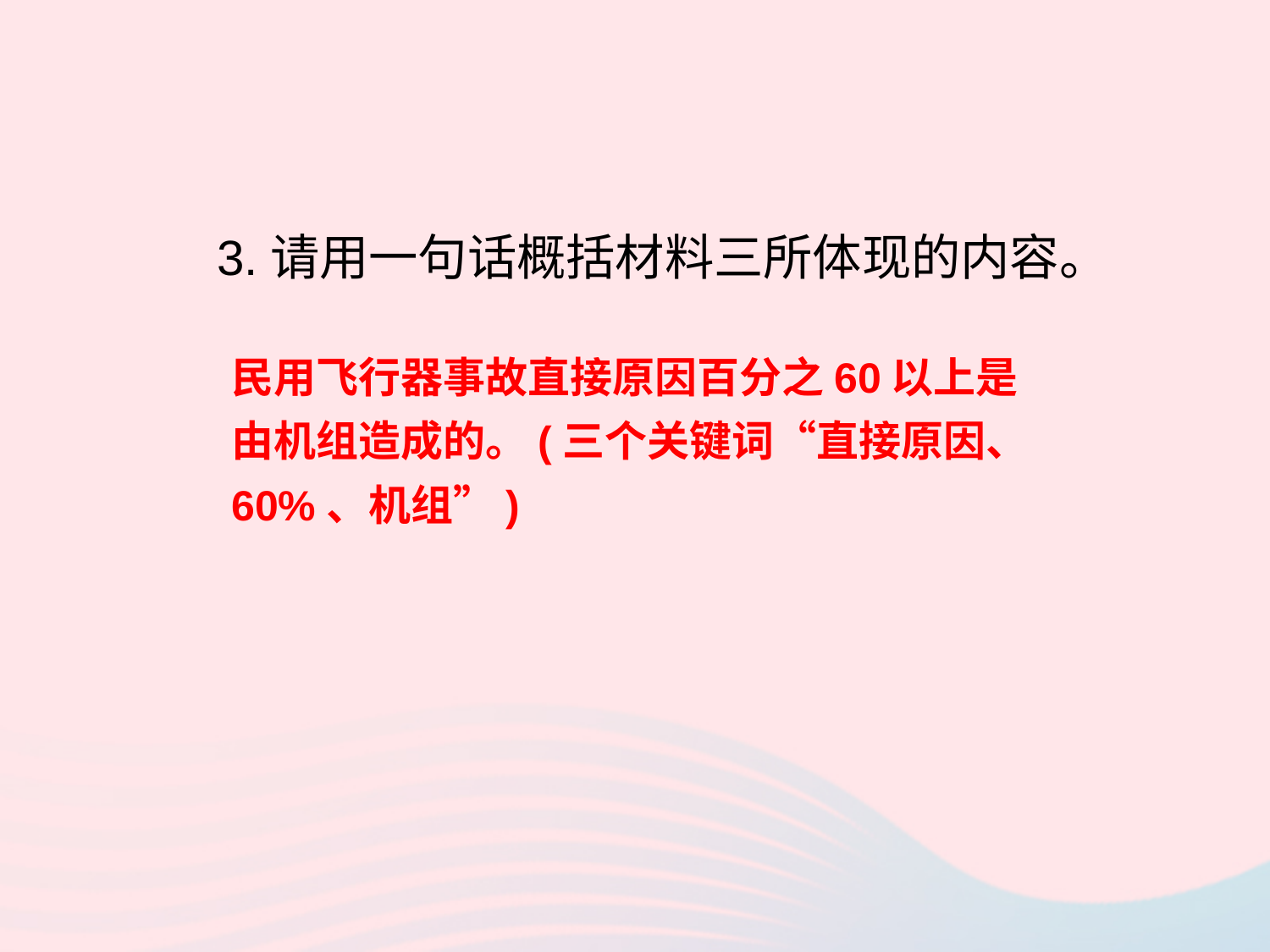

3.请用一句话概括材料三所体现的内容。
民用飞行器事故直接原因百分之60以上是由机组造成的。(三个关键词“直接原因、60%、机组”)